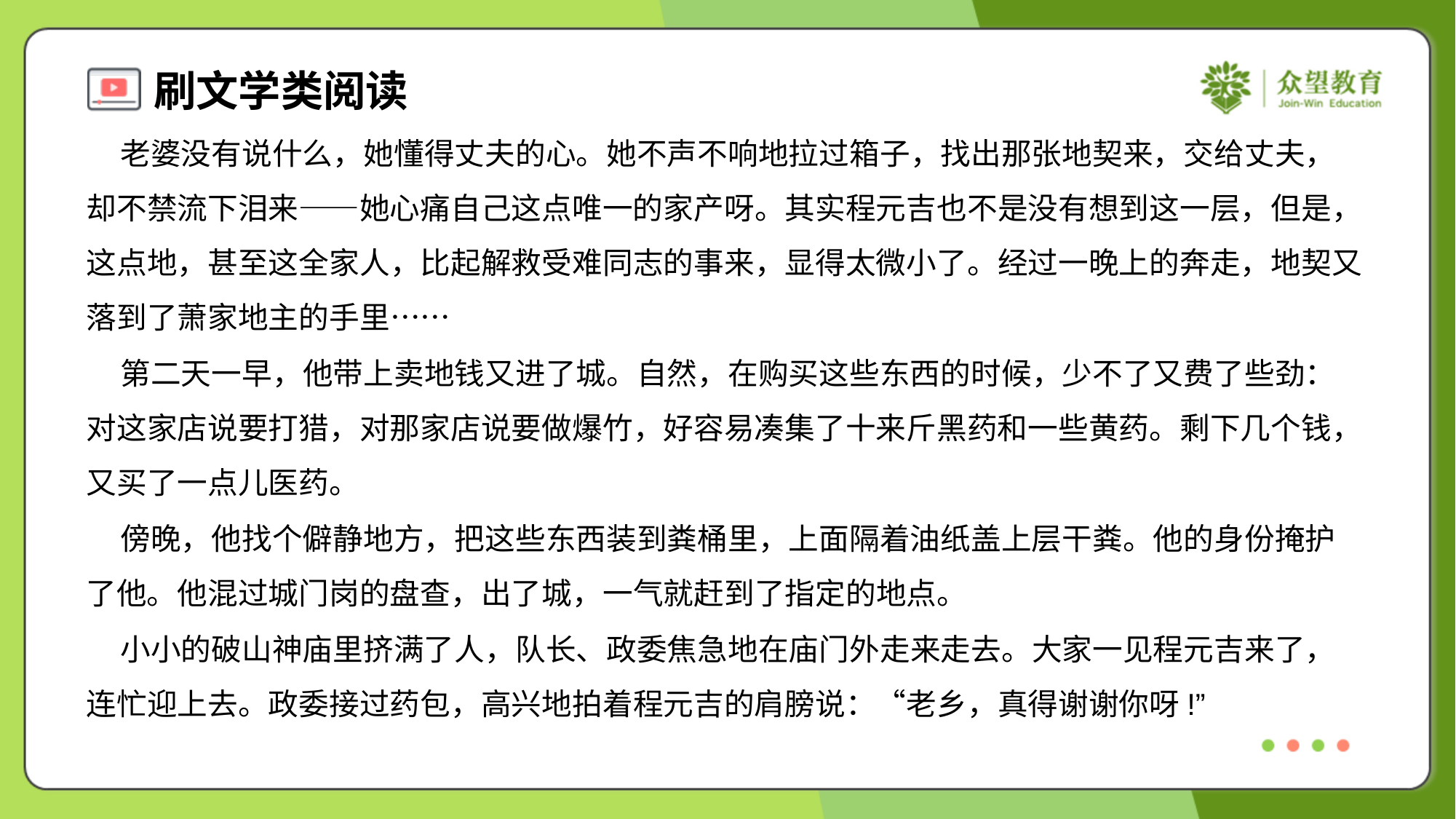

老婆没有说什么，她懂得丈夫的心。她不声不响地拉过箱子，找出那张地契来，交给丈夫，
却不禁流下泪来——她心痛自己这点唯一的家产呀。其实程元吉也不是没有想到这一层，但是，
这点地，甚至这全家人，比起解救受难同志的事来，显得太微小了。经过一晚上的奔走，地契又
落到了萧家地主的手里……
    第二天一早，他带上卖地钱又进了城。自然，在购买这些东西的时候，少不了又费了些劲：
对这家店说要打猎，对那家店说要做爆竹，好容易凑集了十来斤黑药和一些黄药。剩下几个钱，
又买了一点儿医药。
    傍晚，他找个僻静地方，把这些东西装到粪桶里，上面隔着油纸盖上层干粪。他的身份掩护
了他。他混过城门岗的盘查，出了城，一气就赶到了指定的地点。
    小小的破山神庙里挤满了人，队长、政委焦急地在庙门外走来走去。大家一见程元吉来了，
连忙迎上去。政委接过药包，高兴地拍着程元吉的肩膀说：“老乡，真得谢谢你呀!”